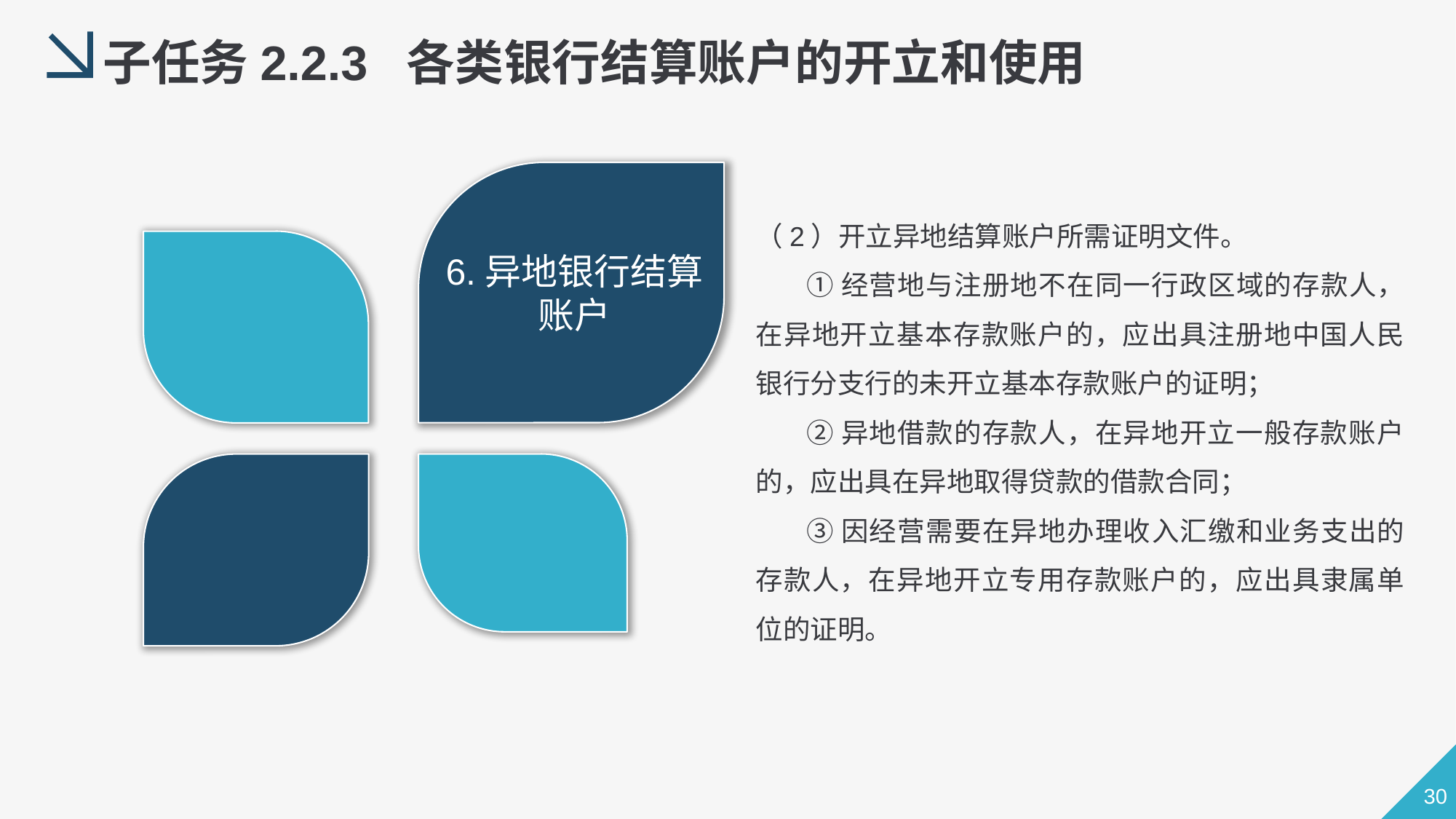

子任务2.2.3  各类银行结算账户的开立和使用

（2）开立异地结算账户所需证明文件。
       ①经营地与注册地不在同一行政区域的存款人，在异地开立基本存款账户的，应出具注册地中国人民银行分支行的未开立基本存款账户的证明；
       ②异地借款的存款人，在异地开立一般存款账户的，应出具在异地取得贷款的借款合同；
       ③因经营需要在异地办理收入汇缴和业务支出的存款人，在异地开立专用存款账户的，应出具隶属单位的证明。

6.异地银行结算账户